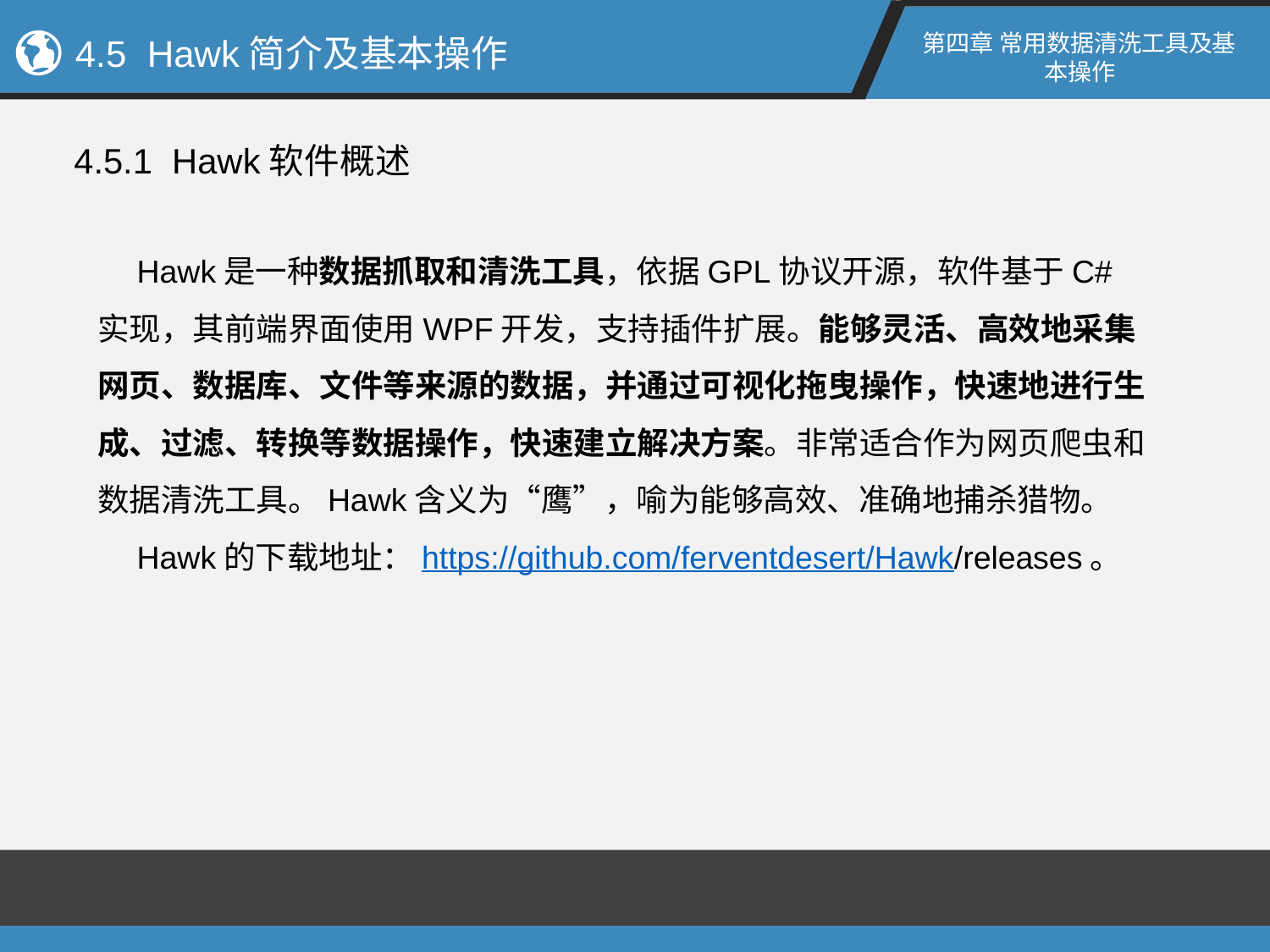

第四章 常用数据清洗工具及基本操作
4.5  Hawk简介及基本操作

4.5.1  Hawk软件概述
Hawk是一种数据抓取和清洗工具，依据GPL协议开源，软件基于C# 实现，其前端界面使用WPF开发，支持插件扩展。能够灵活、高效地采集网页、数据库、文件等来源的数据，并通过可视化拖曳操作，快速地进行生成、过滤、转换等数据操作，快速建立解决方案。非常适合作为网页爬虫和数据清洗工具。Hawk含义为“鹰”，喻为能够高效、准确地捕杀猎物。
Hawk的下载地址：https://github.com/ferventdesert/Hawk/releases。

69
69
69